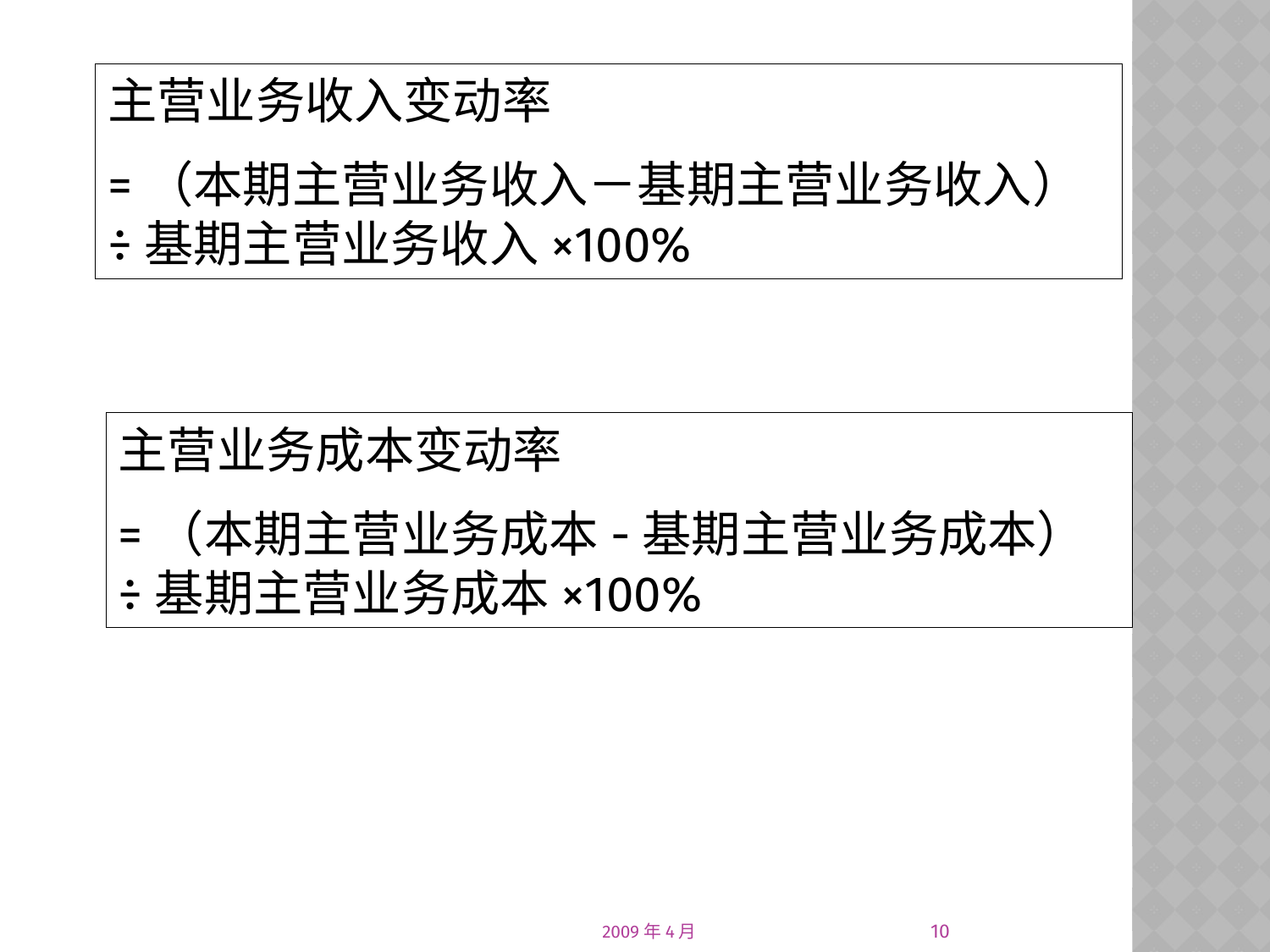

主营业务收入变动率
=（本期主营业务收入－基期主营业务收入）÷基期主营业务收入×100%
主营业务成本变动率
=（本期主营业务成本-基期主营业务成本）÷基期主营业务成本×100%
10
2009年4月